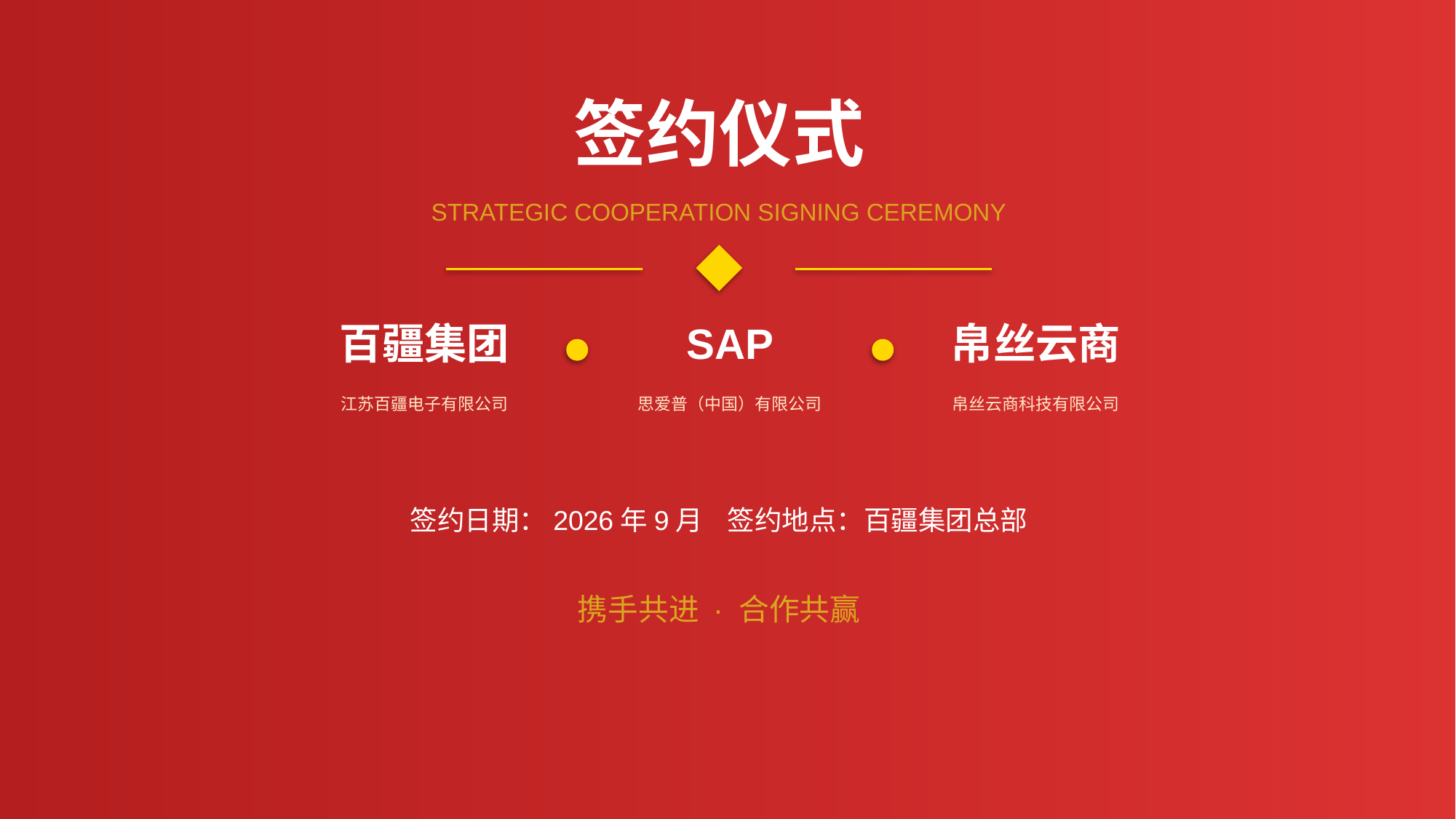

签约仪式
STRATEGIC COOPERATION SIGNING CEREMONY

百疆集团
SAP
帛丝云商

江苏百疆电子有限公司
思爱普（中国）有限公司
帛丝云商科技有限公司
签约日期：2026年9月    签约地点：百疆集团总部
携手共进 · 合作共赢